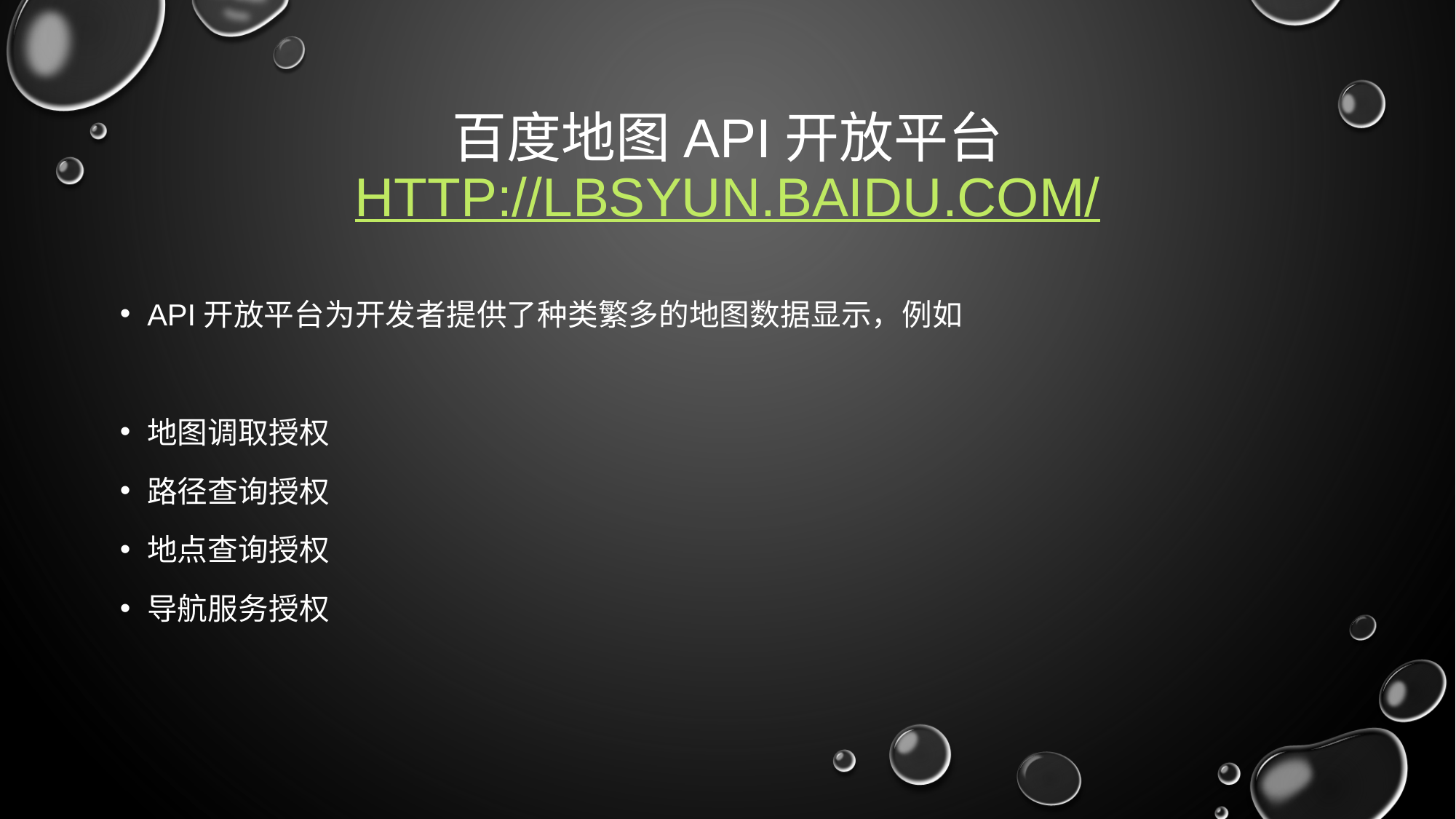

# 百度地图API开放平台 http://lbsyun.baidu.com/
Api开放平台为开发者提供了种类繁多的地图数据显示，例如

地图调取授权
路径查询授权
地点查询授权
导航服务授权